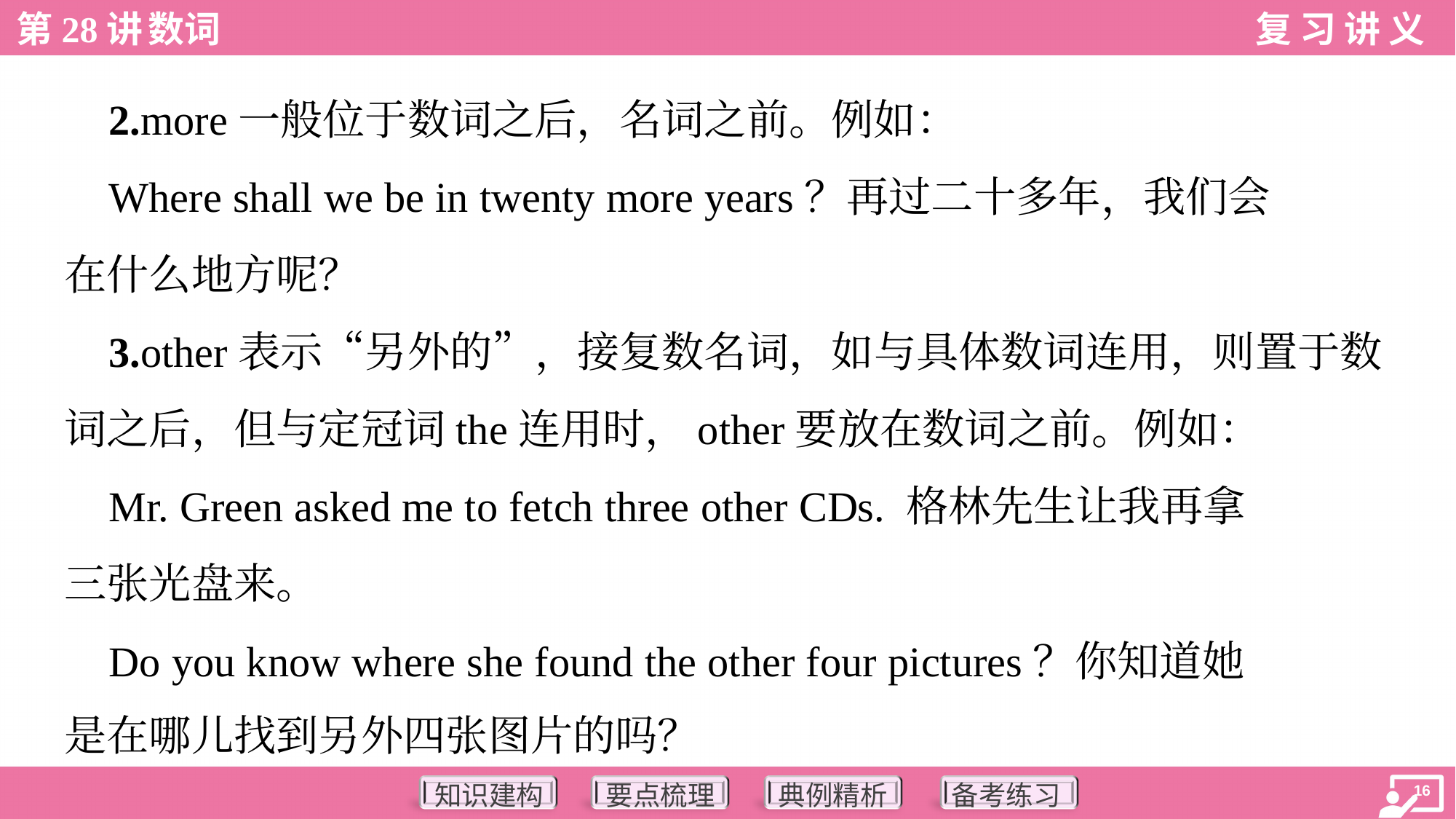

2.more一般位于数词之后，名词之前。例如：
    Where shall we be in twenty more years？再过二十多年，我们会
在什么地方呢？
    3.other表示“另外的”，接复数名词，如与具体数词连用，则置于数
词之后，但与定冠词the连用时，other要放在数词之前。例如：
    Mr. Green asked me to fetch three other CDs. 格林先生让我再拿
三张光盘来。
    Do you know where she found the other four pictures？你知道她
是在哪儿找到另外四张图片的吗？